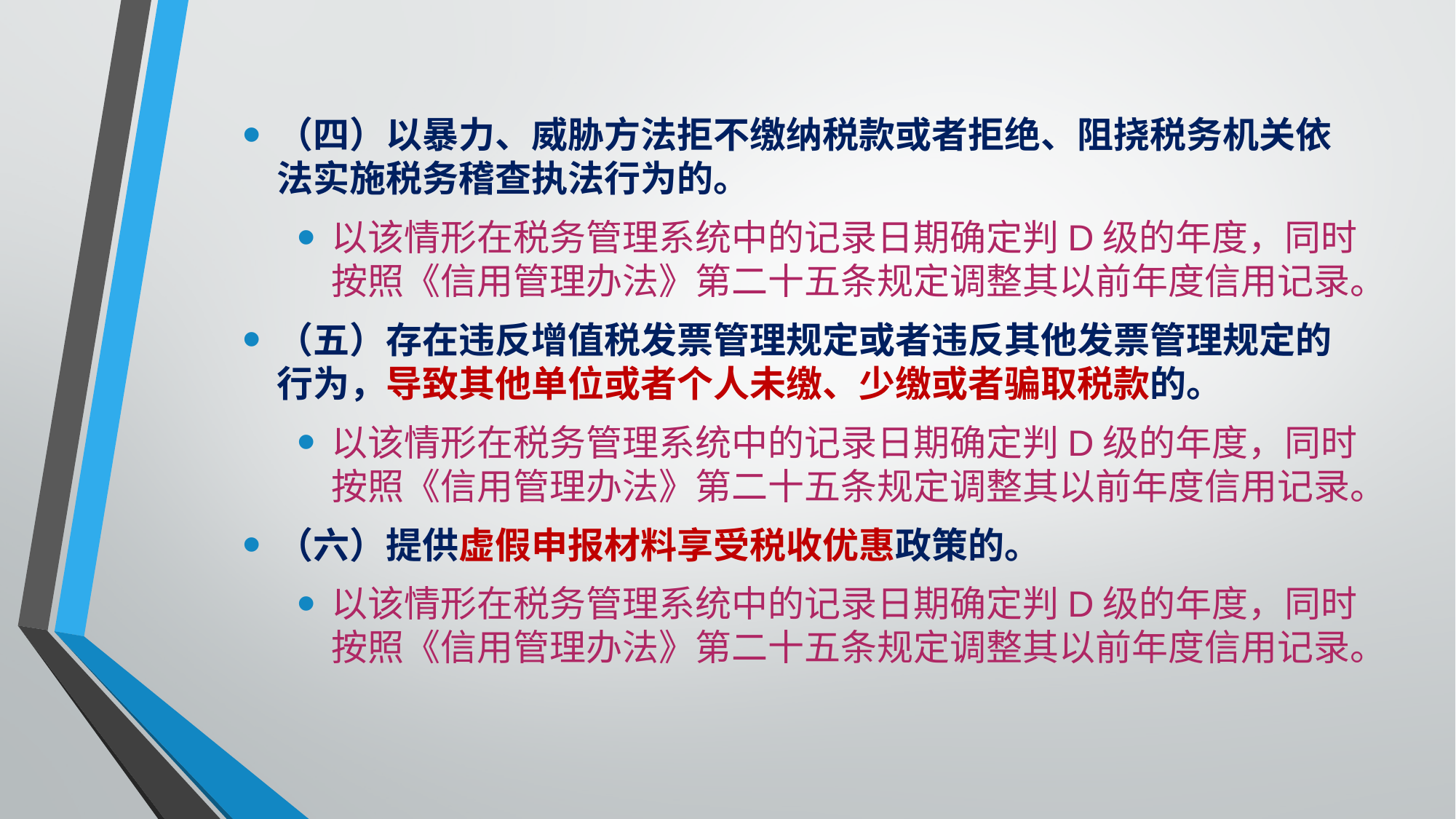

（四）以暴力、威胁方法拒不缴纳税款或者拒绝、阻挠税务机关依法实施税务稽查执法行为的。
以该情形在税务管理系统中的记录日期确定判D级的年度，同时按照《信用管理办法》第二十五条规定调整其以前年度信用记录。
（五）存在违反增值税发票管理规定或者违反其他发票管理规定的行为，导致其他单位或者个人未缴、少缴或者骗取税款的。
以该情形在税务管理系统中的记录日期确定判D级的年度，同时按照《信用管理办法》第二十五条规定调整其以前年度信用记录。
（六）提供虚假申报材料享受税收优惠政策的。
以该情形在税务管理系统中的记录日期确定判D级的年度，同时按照《信用管理办法》第二十五条规定调整其以前年度信用记录。